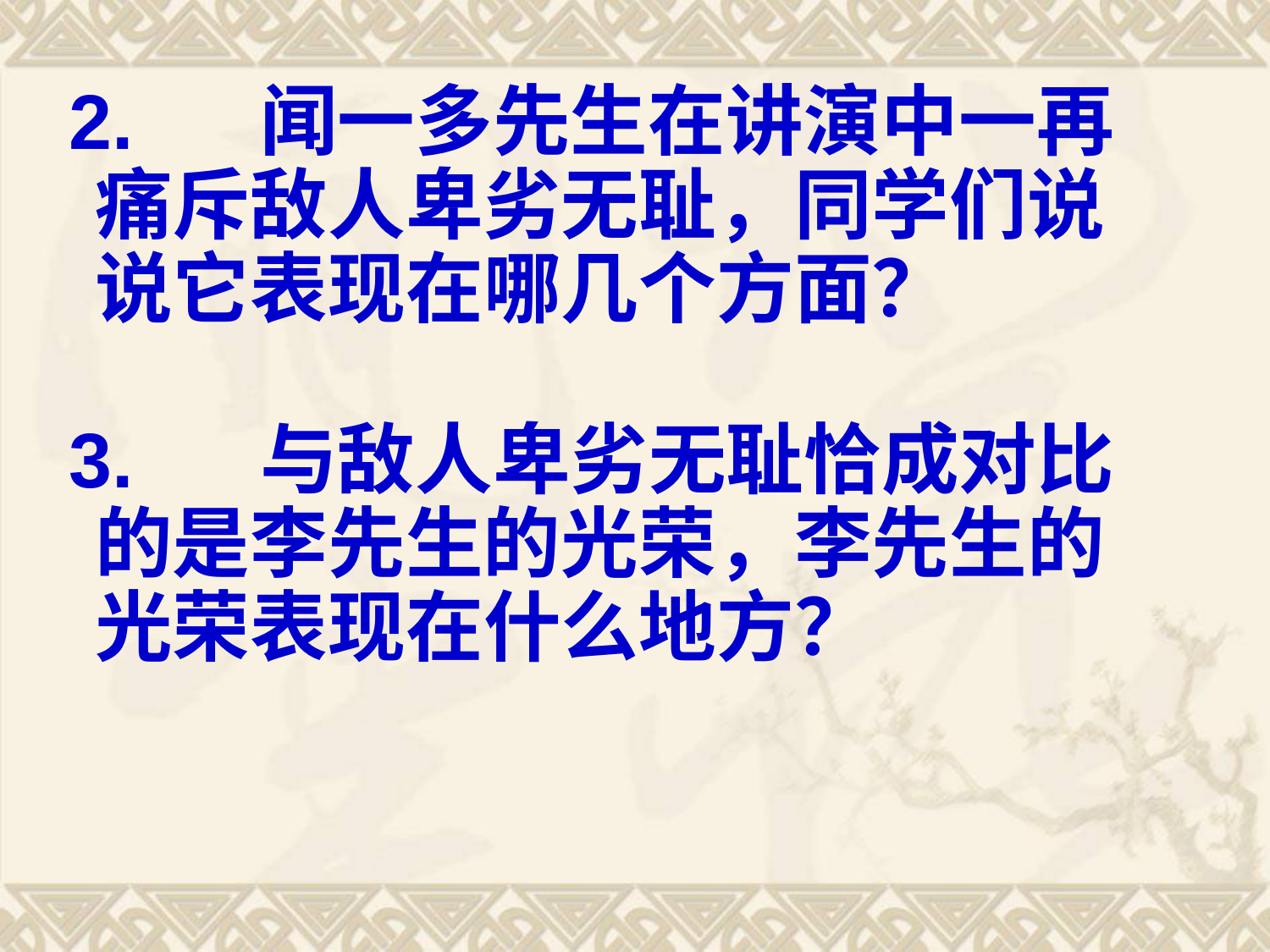

#
 2.     闻一多先生在讲演中一再痛斥敌人卑劣无耻，同学们说说它表现在哪几个方面？

 3.     与敌人卑劣无耻恰成对比的是李先生的光荣，李先生的光荣表现在什么地方？